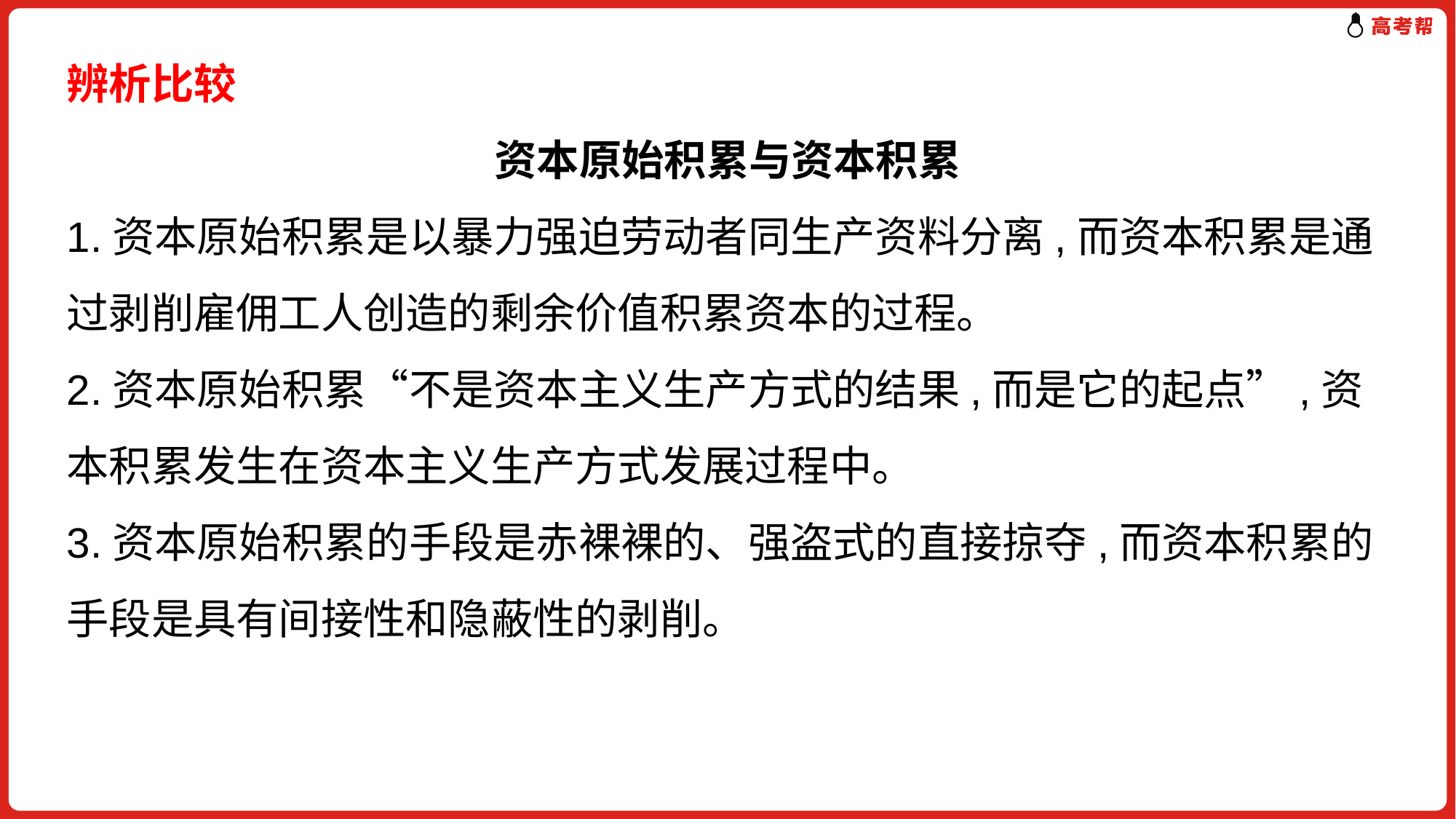

辨析比较
资本原始积累与资本积累
1.资本原始积累是以暴力强迫劳动者同生产资料分离,而资本积累是通过剥削雇佣工人创造的剩余价值积累资本的过程。
2.资本原始积累“不是资本主义生产方式的结果,而是它的起点”,资本积累发生在资本主义生产方式发展过程中。
3.资本原始积累的手段是赤裸裸的、强盗式的直接掠夺,而资本积累的手段是具有间接性和隐蔽性的剥削。